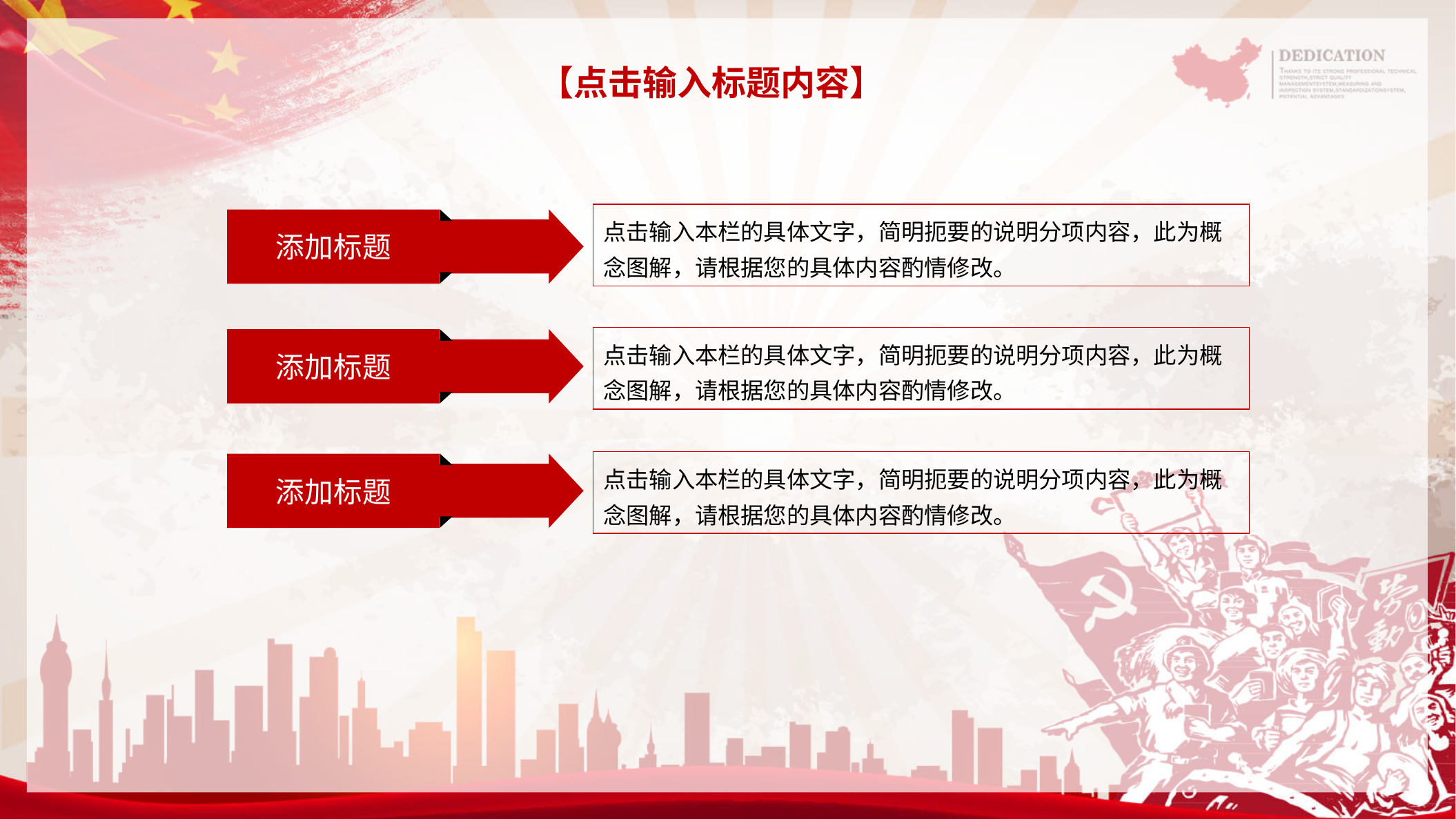

【点击输入标题内容】
点击输入本栏的具体文字，简明扼要的说明分项内容，此为概念图解，请根据您的具体内容酌情修改。
添加标题

点击输入本栏的具体文字，简明扼要的说明分项内容，此为概念图解，请根据您的具体内容酌情修改。
添加标题

点击输入本栏的具体文字，简明扼要的说明分项内容，此为概念图解，请根据您的具体内容酌情修改。
添加标题